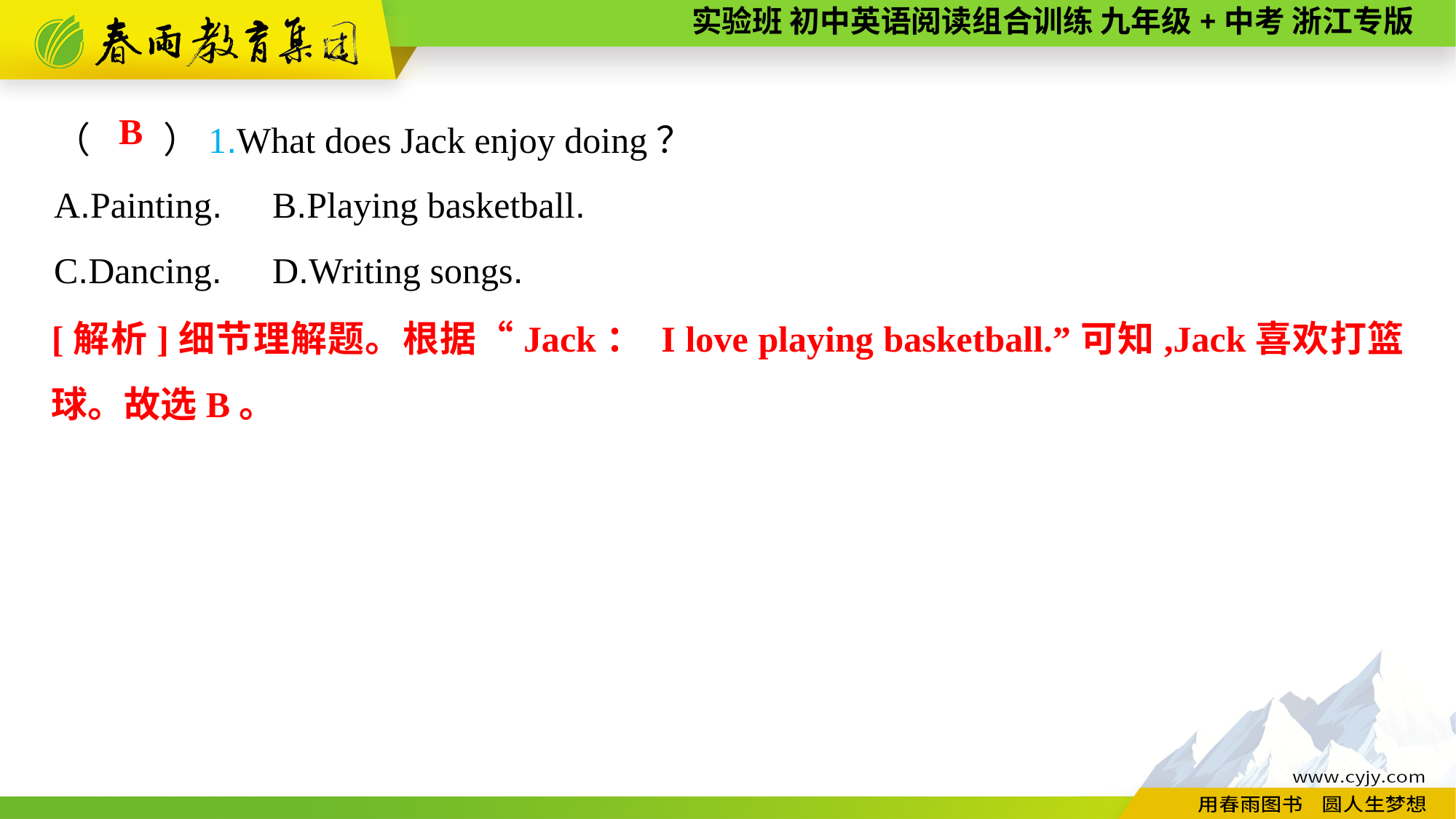

（　　）1.What does Jack enjoy doing？
A.Painting.	B.Playing basketball.
C.Dancing.	D.Writing songs.
B
[解析]细节理解题。根据“Jack： I love playing basketball.”可知,Jack喜欢打篮球。故选B。